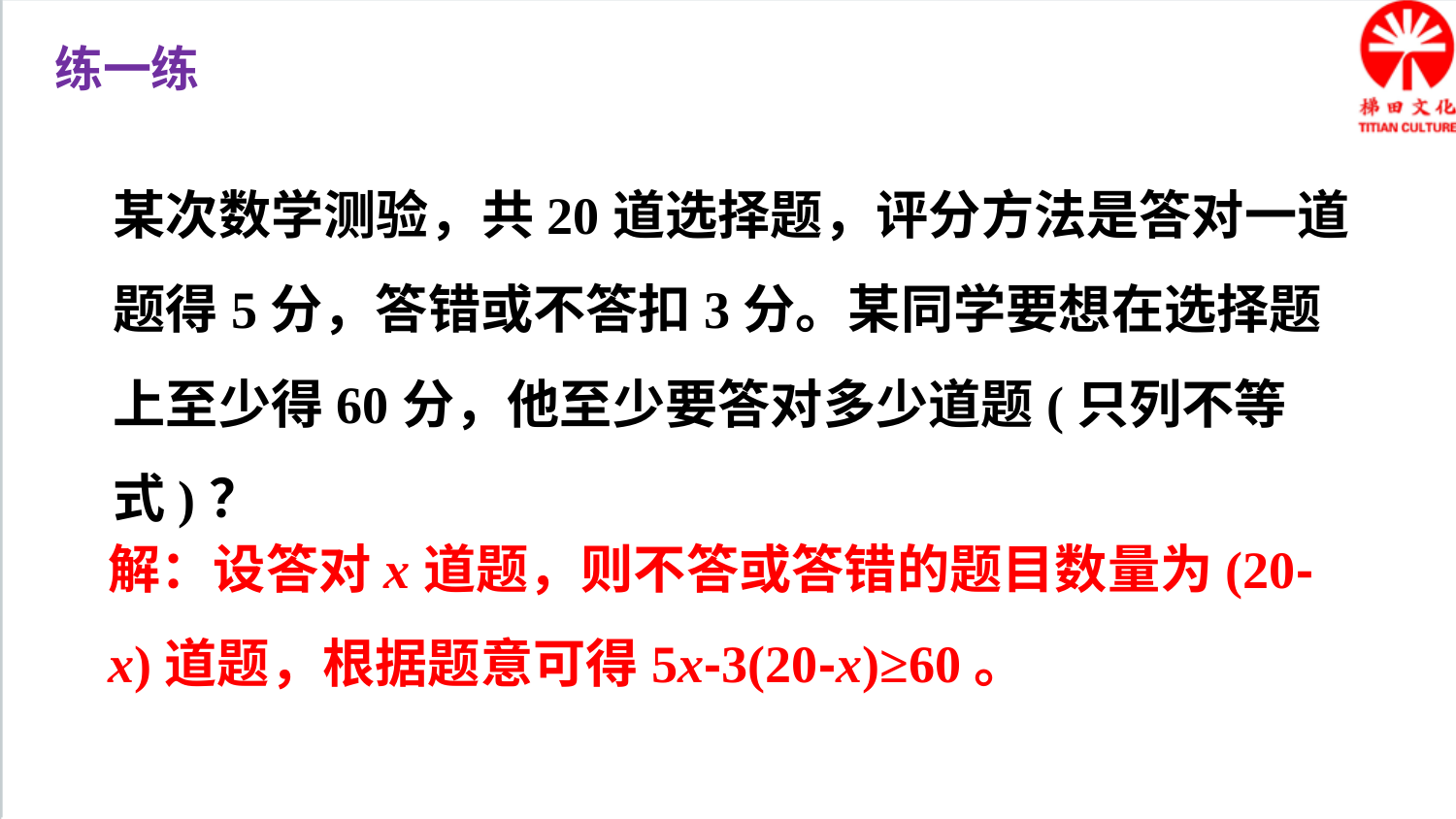

练一练
某次数学测验，共20道选择题，评分方法是答对一道题得5分，答错或不答扣3分。某同学要想在选择题上至少得60分，他至少要答对多少道题(只列不等式)？
解：设答对x道题，则不答或答错的题目数量为(20-x)道题，根据题意可得5x-3(20-x)≥60。